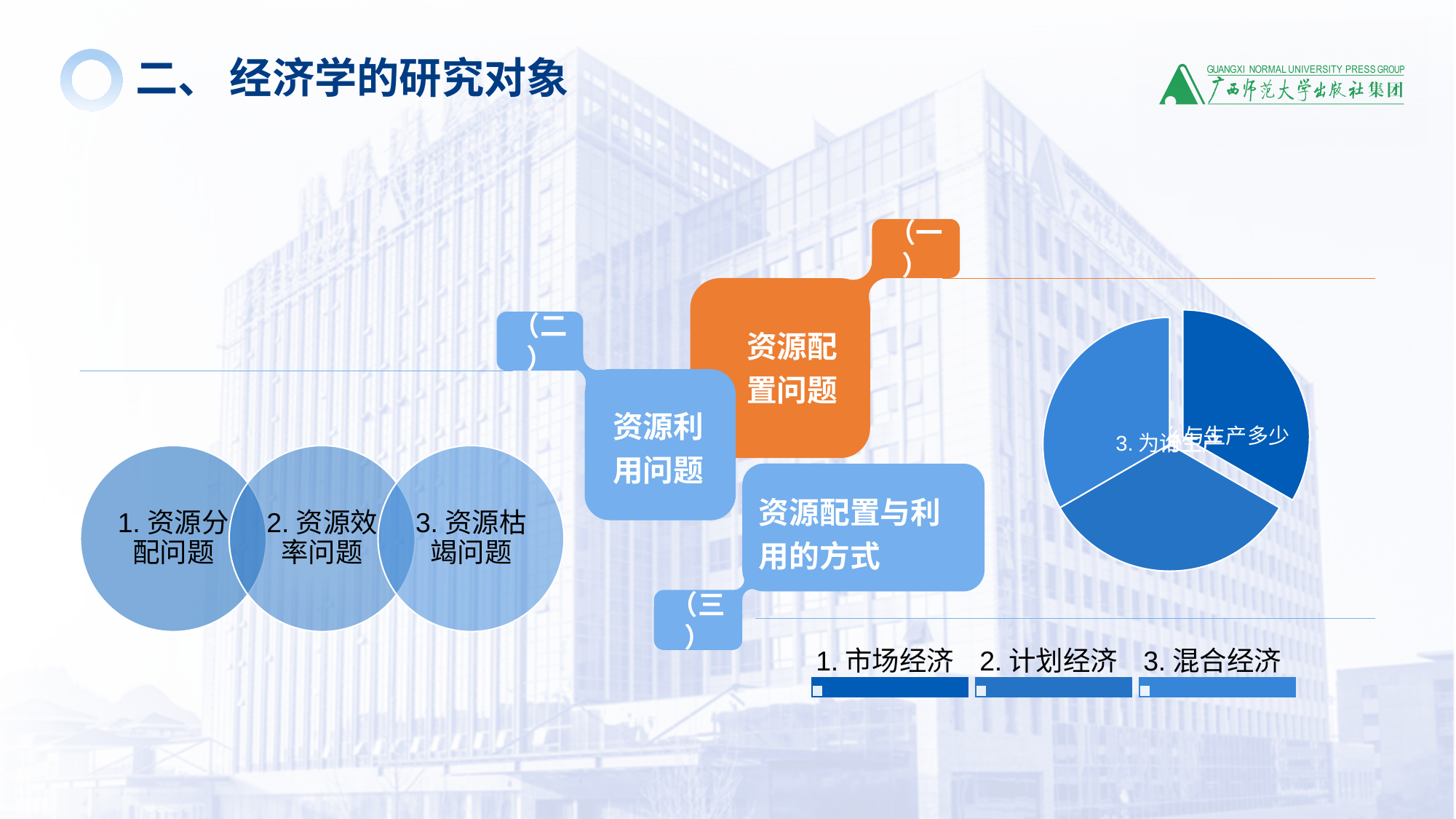

二、 经济学的研究对象

（一）

1.生产什么与生产多少
2.如何生产
3.为谁生产
（二）
资源配置问题

1.资源分配问题
2.资源效率问题
3.资源枯竭问题
资源利用问题

资源配置与利用的方式

（三）
1.市场经济
2.计划经济
3.混合经济